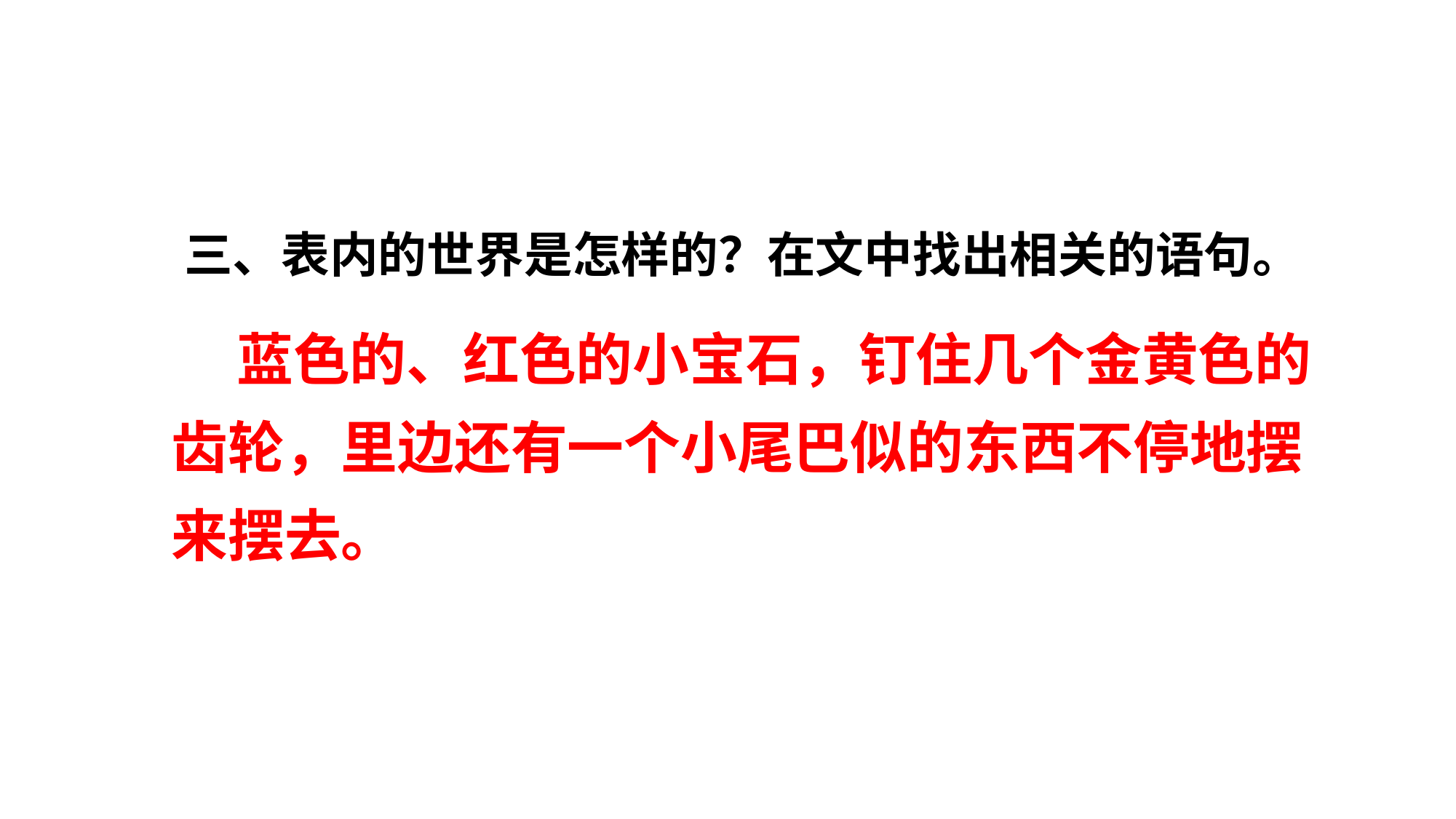

三、表内的世界是怎样的？在文中找出相关的语句。
    蓝色的、红色的小宝石，钉住几个金黄色的齿轮，里边还有一个小尾巴似的东西不停地摆来摆去。
更多教学资源微信dzzy888666